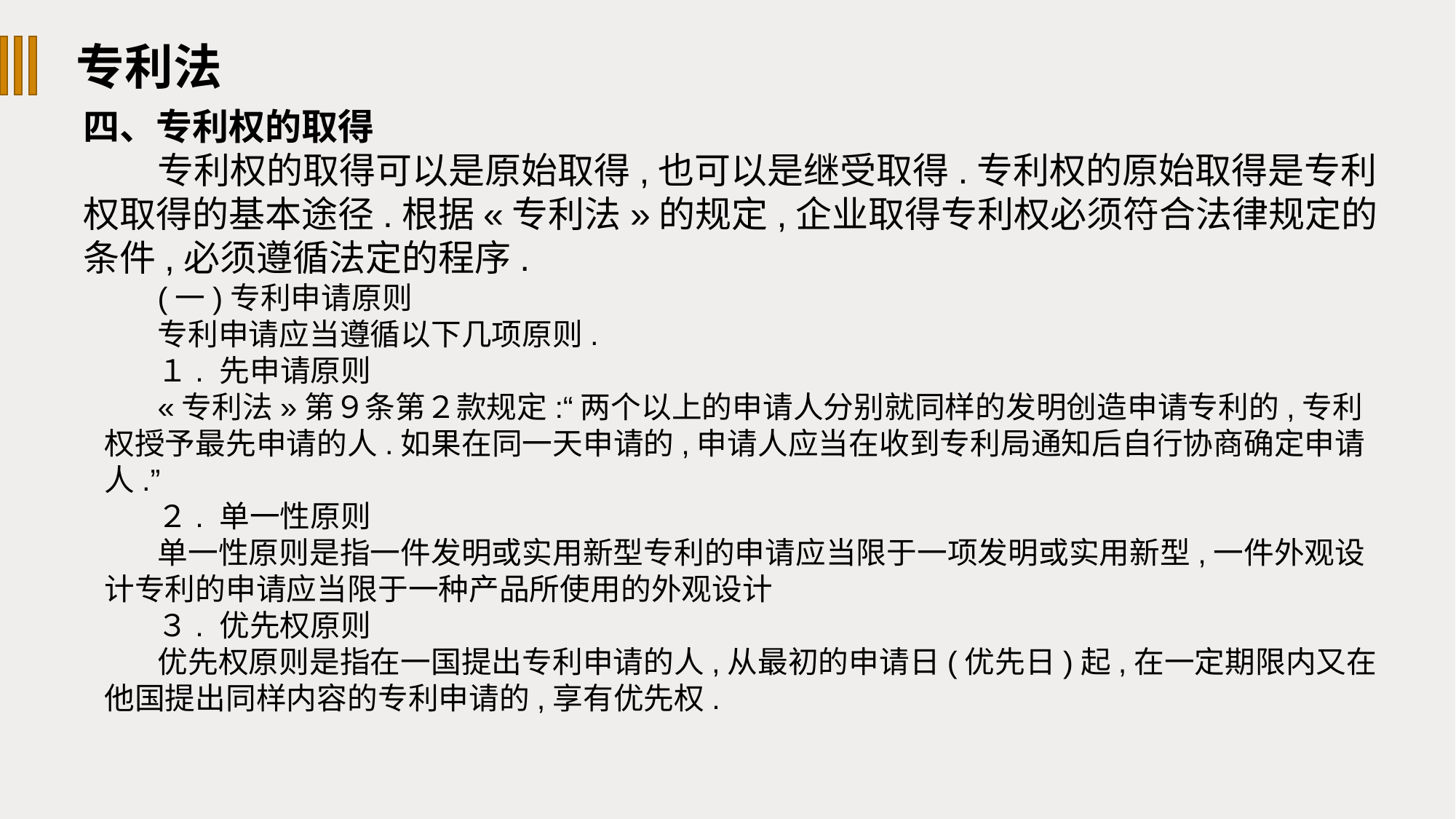

专利法

四、专利权的取得
专利权的取得可以是原始取得,也可以是继受取得.专利权的原始取得是专利权取得的基本途径.根据«专利法»的规定,企业取得专利权必须符合法律规定的条件,必须遵循法定的程序.
(一)专利申请原则
专利申请应当遵循以下几项原则.
１. 先申请原则
«专利法»第９条第２款规定:“两个以上的申请人分别就同样的发明创造申请专利的,专利权授予最先申请的人.如果在同一天申请的,申请人应当在收到专利局通知后自行协商确定申请人.”
２. 单一性原则
单一性原则是指一件发明或实用新型专利的申请应当限于一项发明或实用新型,一件外观设计专利的申请应当限于一种产品所使用的外观设计
３. 优先权原则
优先权原则是指在一国提出专利申请的人,从最初的申请日(优先日)起,在一定期限内又在他国提出同样内容的专利申请的,享有优先权.